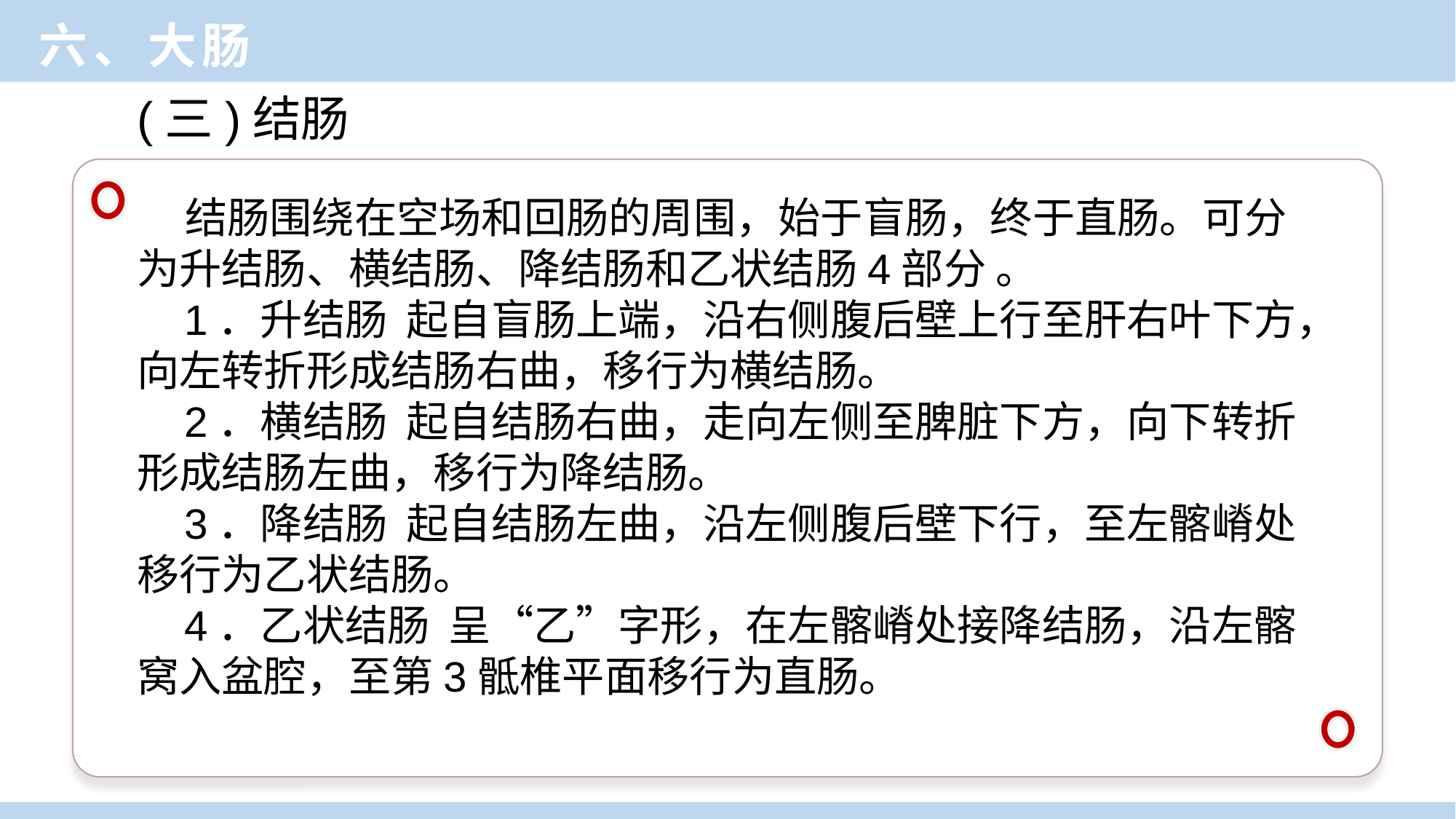

六、大肠
(三)结肠

    结肠围绕在空场和回肠的周围，始于盲肠，终于直肠。可分为升结肠、横结肠、降结肠和乙状结肠4部分 。
    1．升结肠  起自盲肠上端，沿右侧腹后壁上行至肝右叶下方，向左转折形成结肠右曲，移行为横结肠。
    2．横结肠  起自结肠右曲，走向左侧至脾脏下方，向下转折形成结肠左曲，移行为降结肠。
    3．降结肠  起自结肠左曲，沿左侧腹后壁下行，至左髂嵴处移行为乙状结肠。
    4．乙状结肠  呈“乙”字形，在左髂嵴处接降结肠，沿左髂窝入盆腔，至第3骶椎平面移行为直肠。